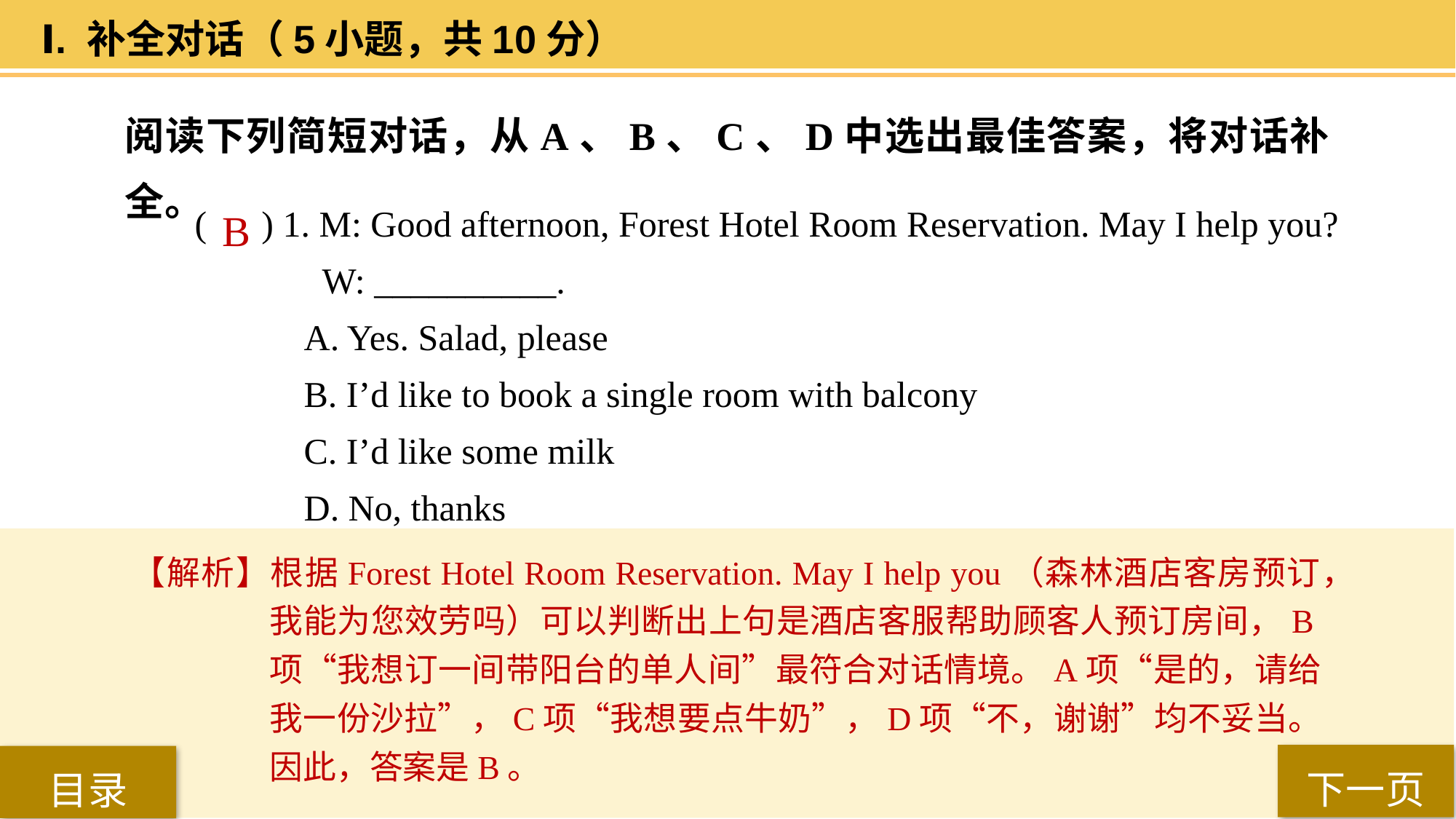

Ⅰ. 补全对话（5小题，共10分）
阅读下列简短对话，从A、B、C、D中选出最佳答案，将对话补全。
(      ) 1. M: Good afternoon, Forest Hotel Room Reservation. May I help you?
  W: __________.
A. Yes. Salad, please
B. I’d like to book a single room with balcony
C. I’d like some milk
D. No, thanks
 B
【解析】根据Forest Hotel Room Reservation. May I help you（森林酒店客房预订，我能为您效劳吗）可以判断出上句是酒店客服帮助顾客人预订房间，B项“我想订一间带阳台的单人间”最符合对话情境。A项“是的，请给我一份沙拉”，C项“我想要点牛奶”，D项“不，谢谢”均不妥当。因此，答案是B。